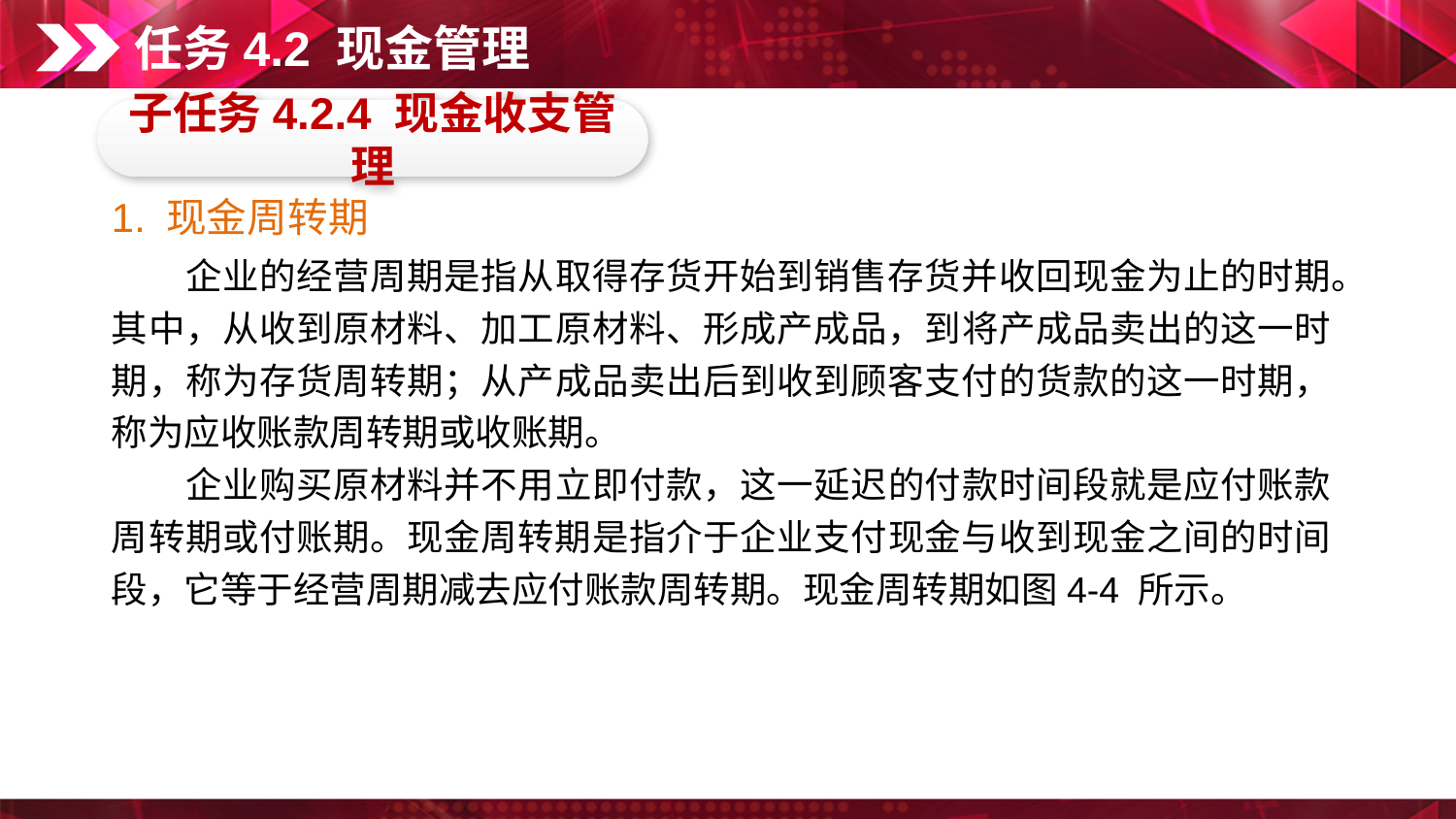

任务4.2 现金管理

子任务4.2.4 现金收支管理
1. 现金周转期
　　企业的经营周期是指从取得存货开始到销售存货并收回现金为止的时期。其中，从收到原材料、加工原材料、形成产成品，到将产成品卖出的这一时期，称为存货周转期；从产成品卖出后到收到顾客支付的货款的这一时期，称为应收账款周转期或收账期。
　　企业购买原材料并不用立即付款，这一延迟的付款时间段就是应付账款周转期或付账期。现金周转期是指介于企业支付现金与收到现金之间的时间段，它等于经营周期减去应付账款周转期。现金周转期如图4-4 所示。